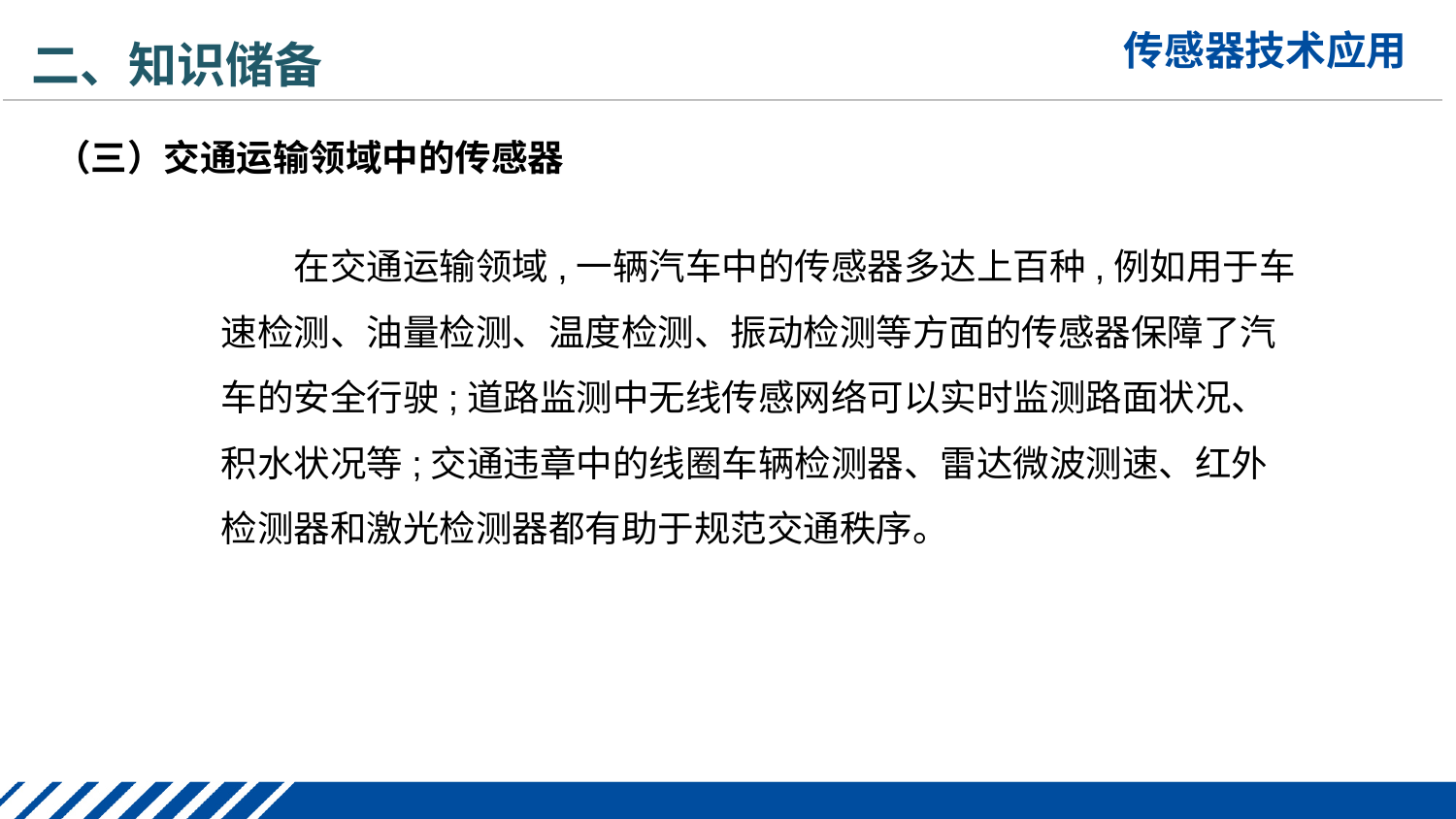

二、知识储备
（三）交通运输领域中的传感器
在交通运输领域,一辆汽车中的传感器多达上百种,例如用于车速检测、油量检测、温度检测、振动检测等方面的传感器保障了汽车的安全行驶;道路监测中无线传感网络可以实时监测路面状况、积水状况等;交通违章中的线圈车辆检测器、雷达微波测速、红外检测器和激光检测器都有助于规范交通秩序。